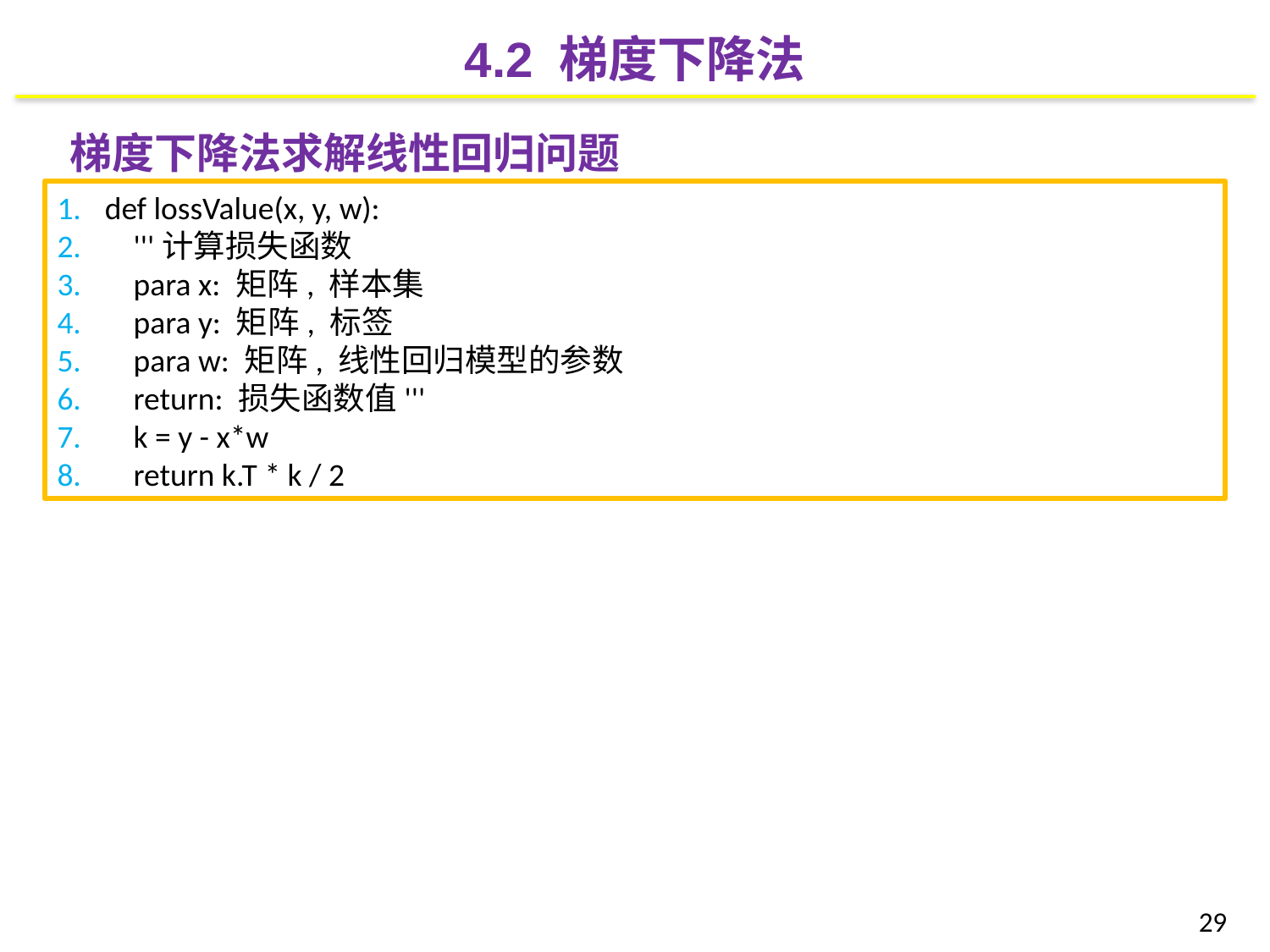

4.2 梯度下降法
梯度下降法求解线性回归问题

def lossValue(x, y, w):
    '''计算损失函数
    para x: 矩阵, 样本集
    para y: 矩阵, 标签
    para w: 矩阵, 线性回归模型的参数
    return: 损失函数值'''
    k = y - x*w
    return k.T * k / 2
29